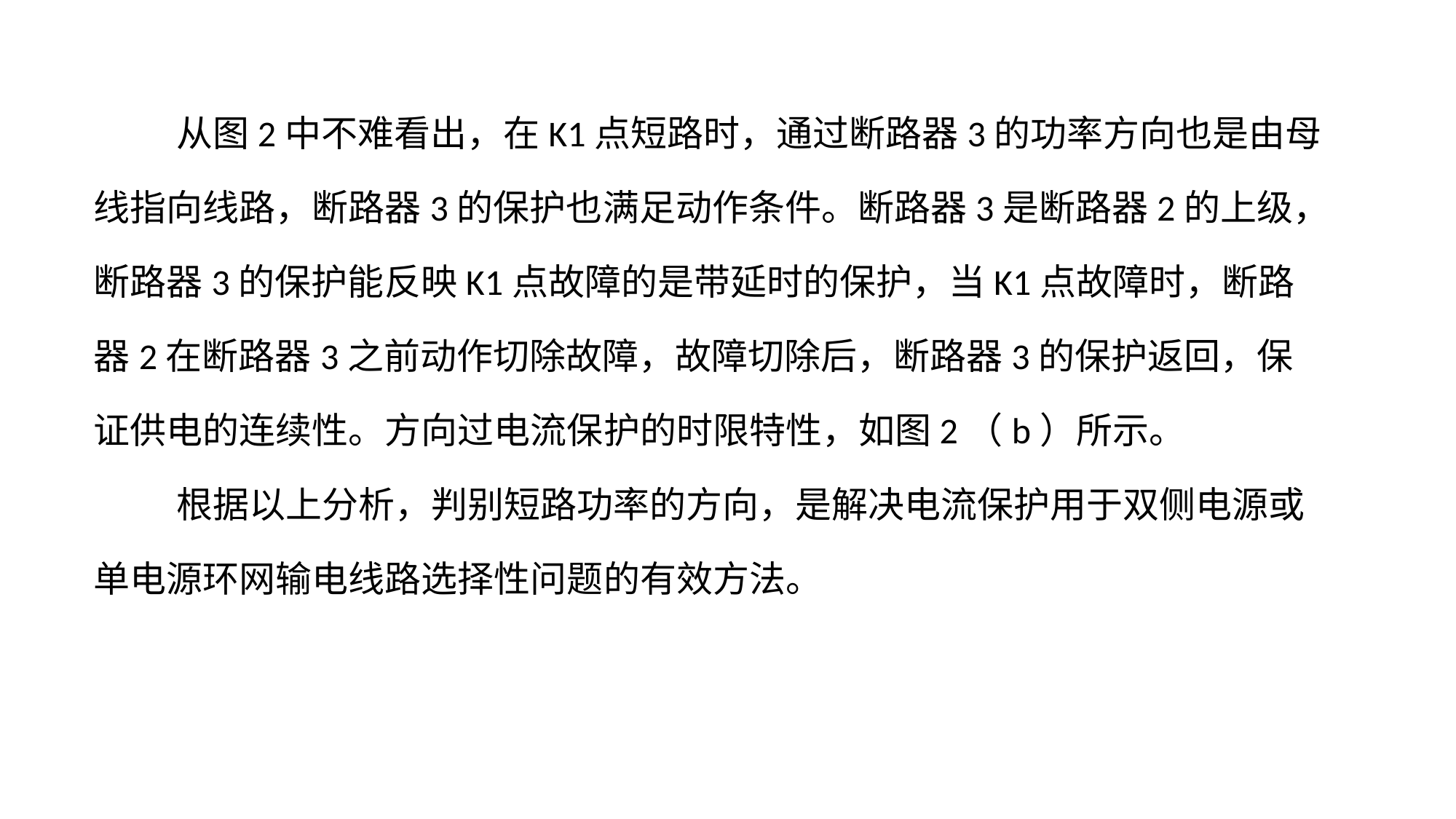

从图2中不难看出，在K1点短路时，通过断路器3的功率方向也是由母线指向线路，断路器3的保护也满足动作条件。断路器3是断路器2的上级，断路器3的保护能反映K1点故障的是带延时的保护，当K1点故障时，断路器2在断路器3之前动作切除故障，故障切除后，断路器3的保护返回，保证供电的连续性。方向过电流保护的时限特性，如图2（b）所示。
         根据以上分析，判别短路功率的方向，是解决电流保护用于双侧电源或单电源环网输电线路选择性问题的有效方法。